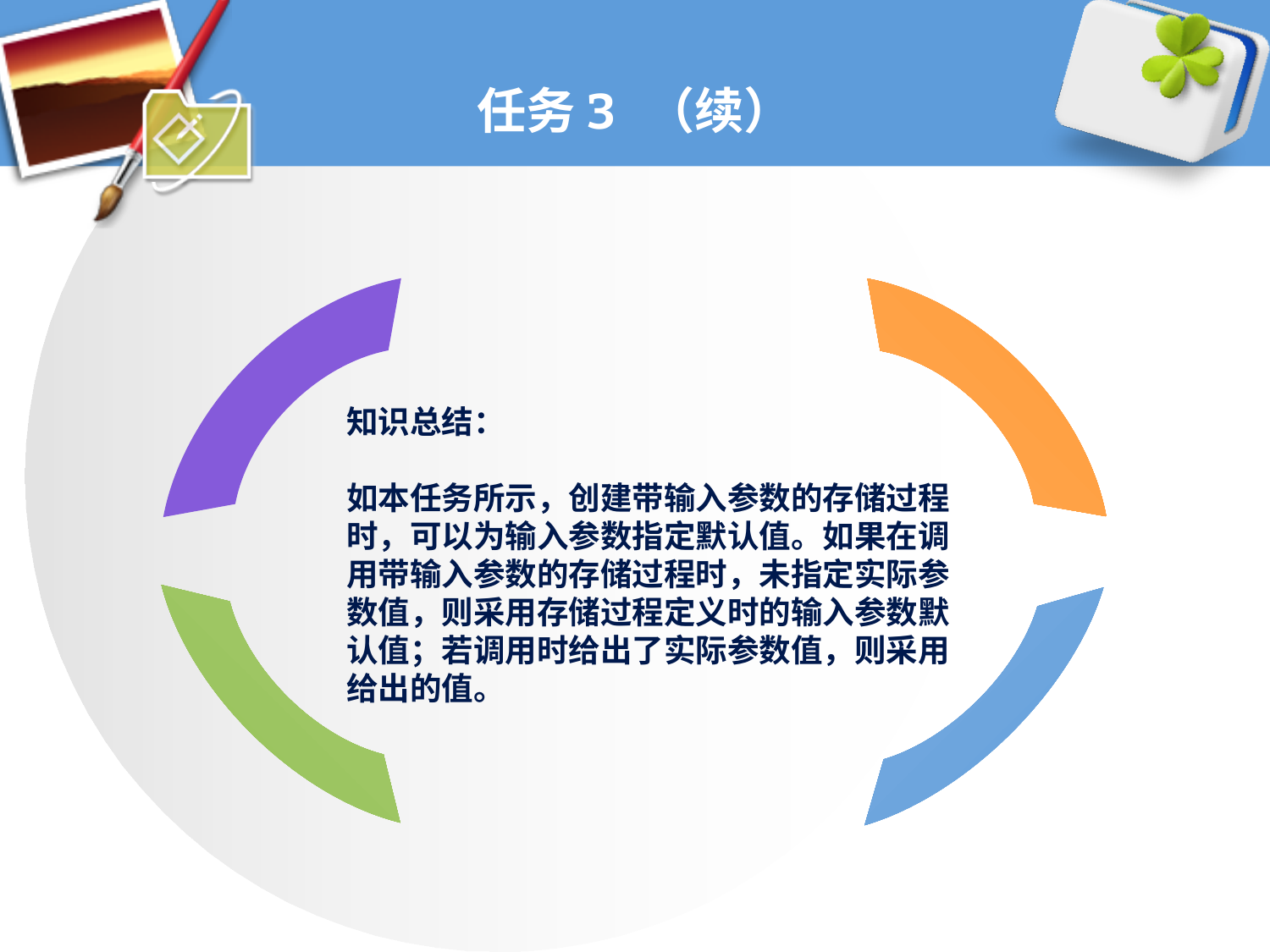

# 任务3  （续）

知识总结：

如本任务所示，创建带输入参数的存储过程时，可以为输入参数指定默认值。如果在调用带输入参数的存储过程时，未指定实际参数值，则采用存储过程定义时的输入参数默认值；若调用时给出了实际参数值，则采用给出的值。